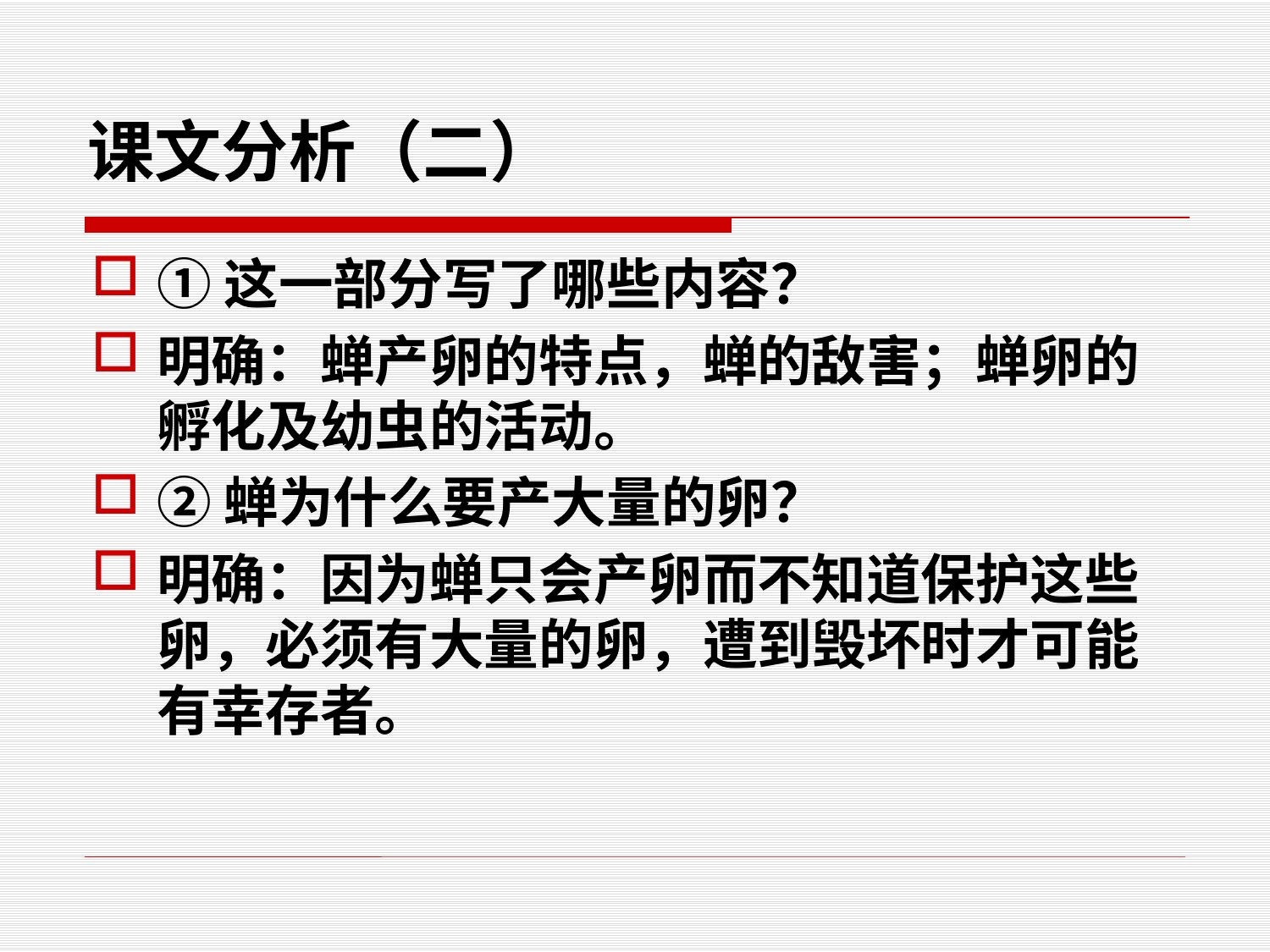

# 课文分析（二）
①这一部分写了哪些内容？
明确：蝉产卵的特点，蝉的敌害；蝉卵的孵化及幼虫的活动。
②蝉为什么要产大量的卵？
明确：因为蝉只会产卵而不知道保护这些卵，必须有大量的卵，遭到毁坏时才可能有幸存者。